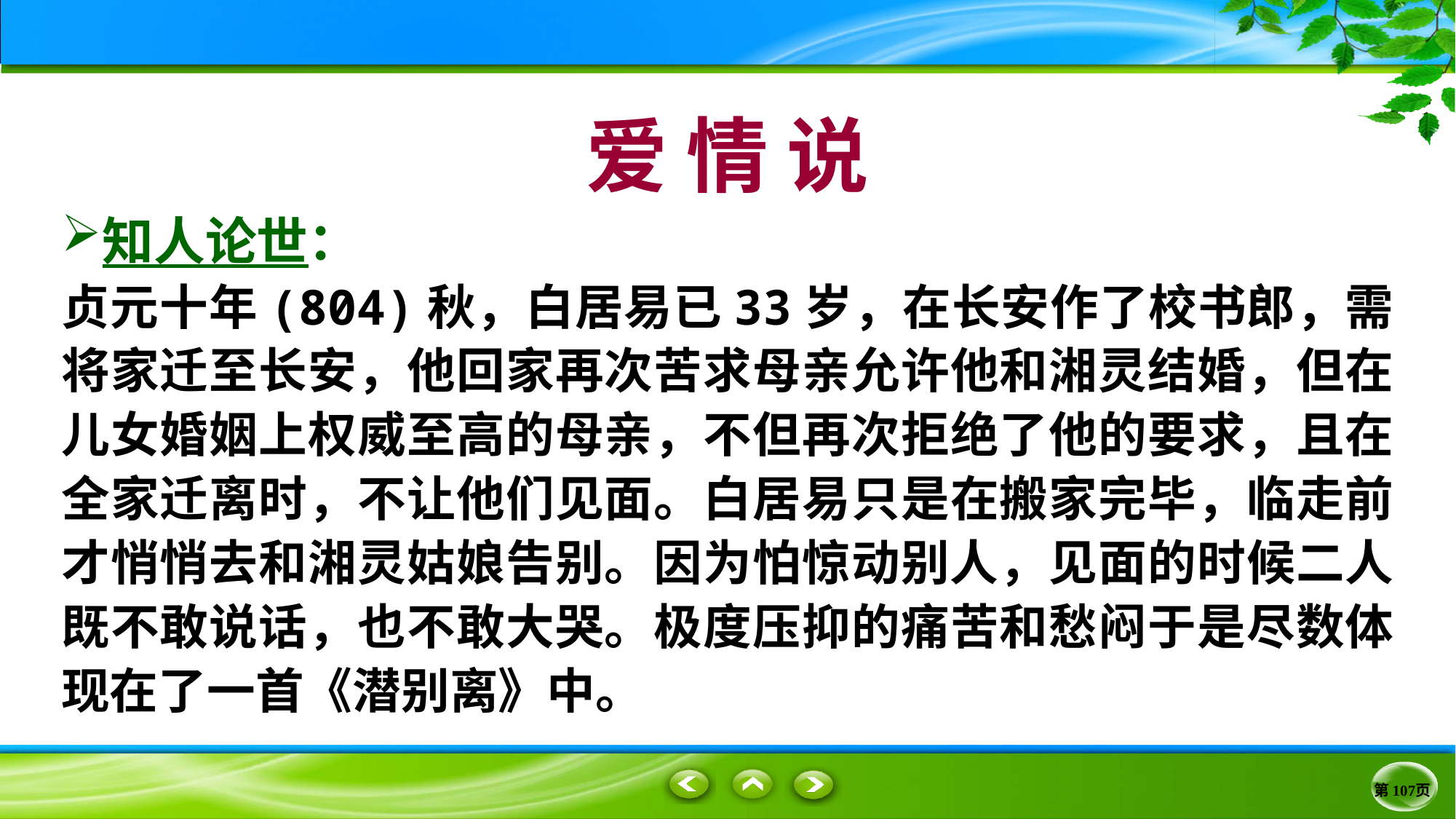

爱 情 说
知人论世：
贞元十年(804)秋，白居易已33岁，在长安作了校书郎，需将家迁至长安，他回家再次苦求母亲允许他和湘灵结婚，但在儿女婚姻上权威至高的母亲，不但再次拒绝了他的要求，且在全家迁离时，不让他们见面。白居易只是在搬家完毕，临走前才悄悄去和湘灵姑娘告别。因为怕惊动别人，见面的时候二人既不敢说话，也不敢大哭。极度压抑的痛苦和愁闷于是尽数体现在了一首《潜别离》中。